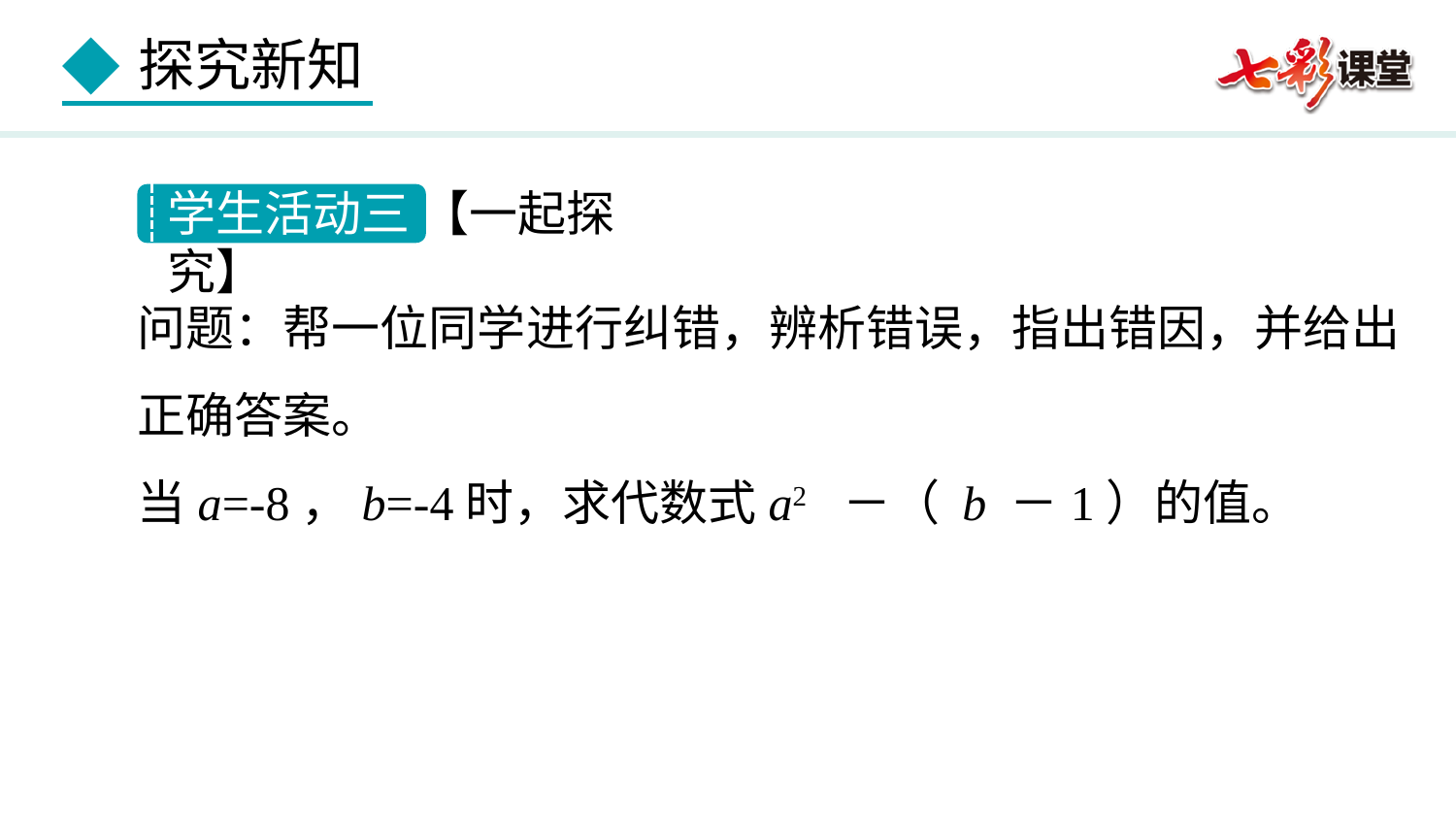

学生活动三 【一起探究】

问题：帮一位同学进行纠错，辨析错误，指出错因，并给出正确答案。
当a=-8，b=-4时，求代数式a2  －（ b －1）的值。